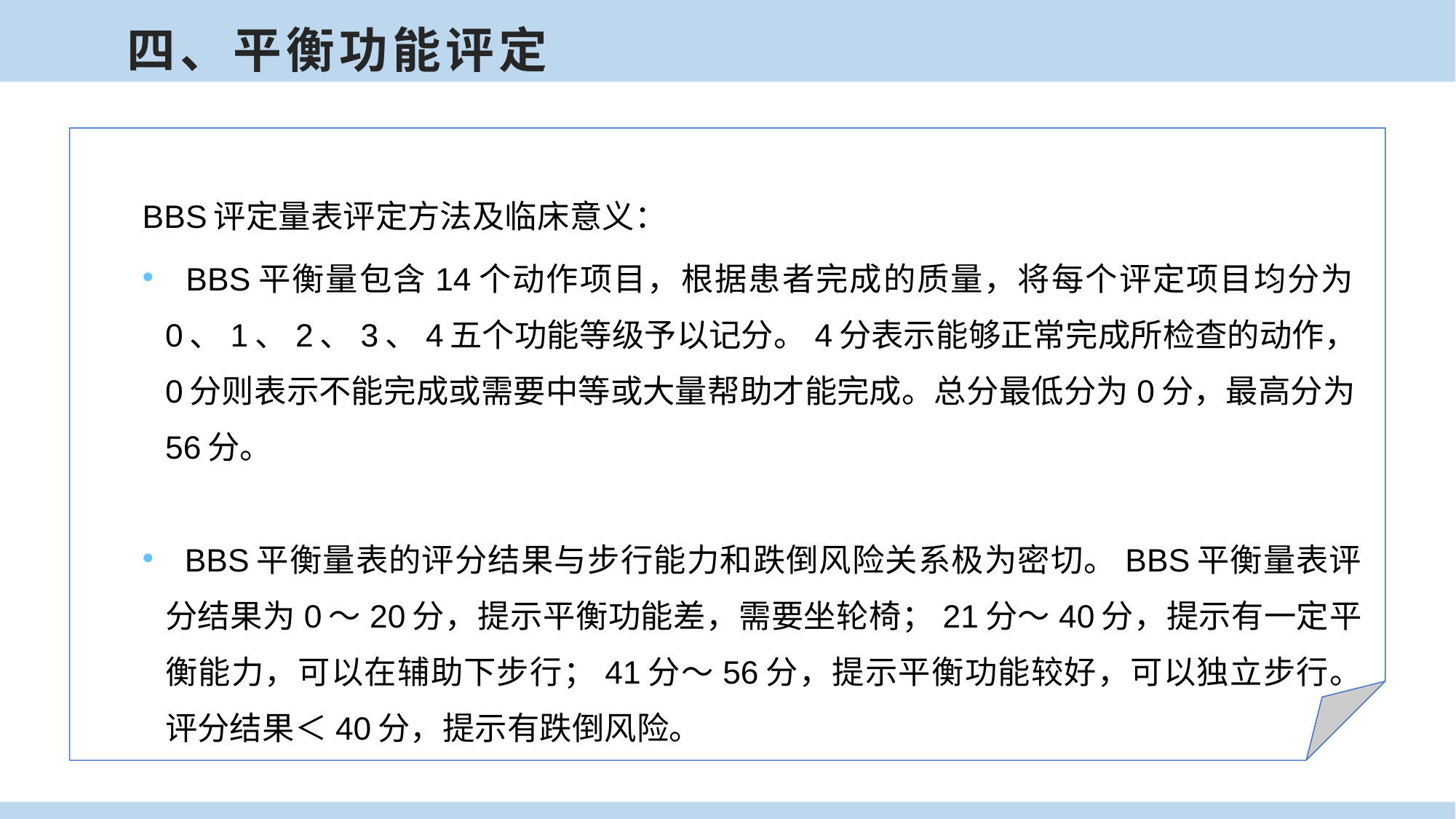

四、平衡功能评定

BBS评定量表评定方法及临床意义：
  BBS平衡量包含14个动作项目，根据患者完成的质量，将每个评定项目均分为0、1、2、3、4五个功能等级予以记分。4分表示能够正常完成所检查的动作，0分则表示不能完成或需要中等或大量帮助才能完成。总分最低分为0分，最高分为56分。

  BBS平衡量表的评分结果与步行能力和跌倒风险关系极为密切。BBS平衡量表评分结果为0～20分，提示平衡功能差，需要坐轮椅；21分～40分，提示有一定平衡能力，可以在辅助下步行；41分～56分，提示平衡功能较好，可以独立步行。评分结果＜40分，提示有跌倒风险。